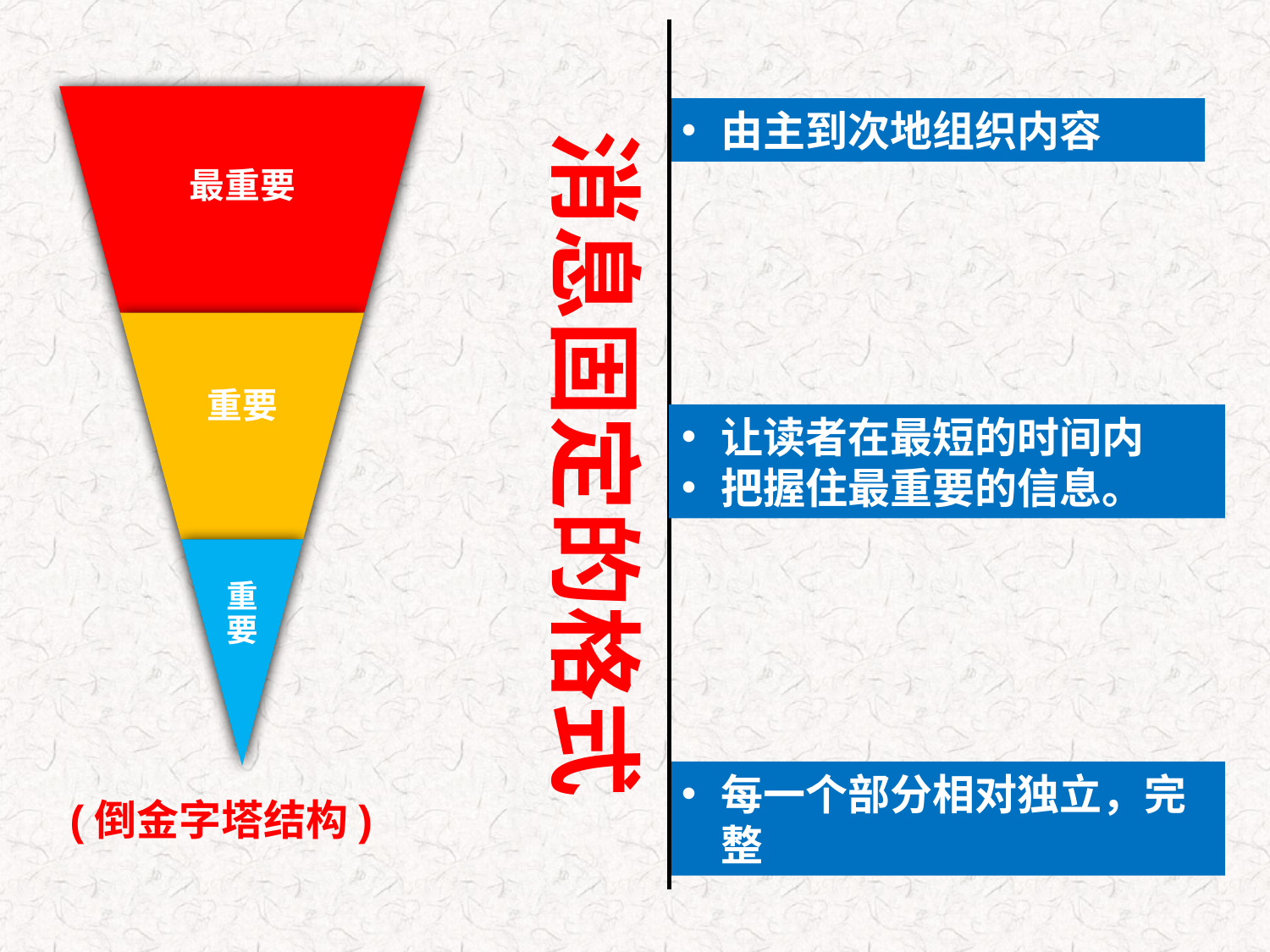

最重要
重要
重要
由主到次地组织内容
消息固定的格式
让读者在最短的时间内
把握住最重要的信息。
每一个部分相对独立，完整
(倒金字塔结构)